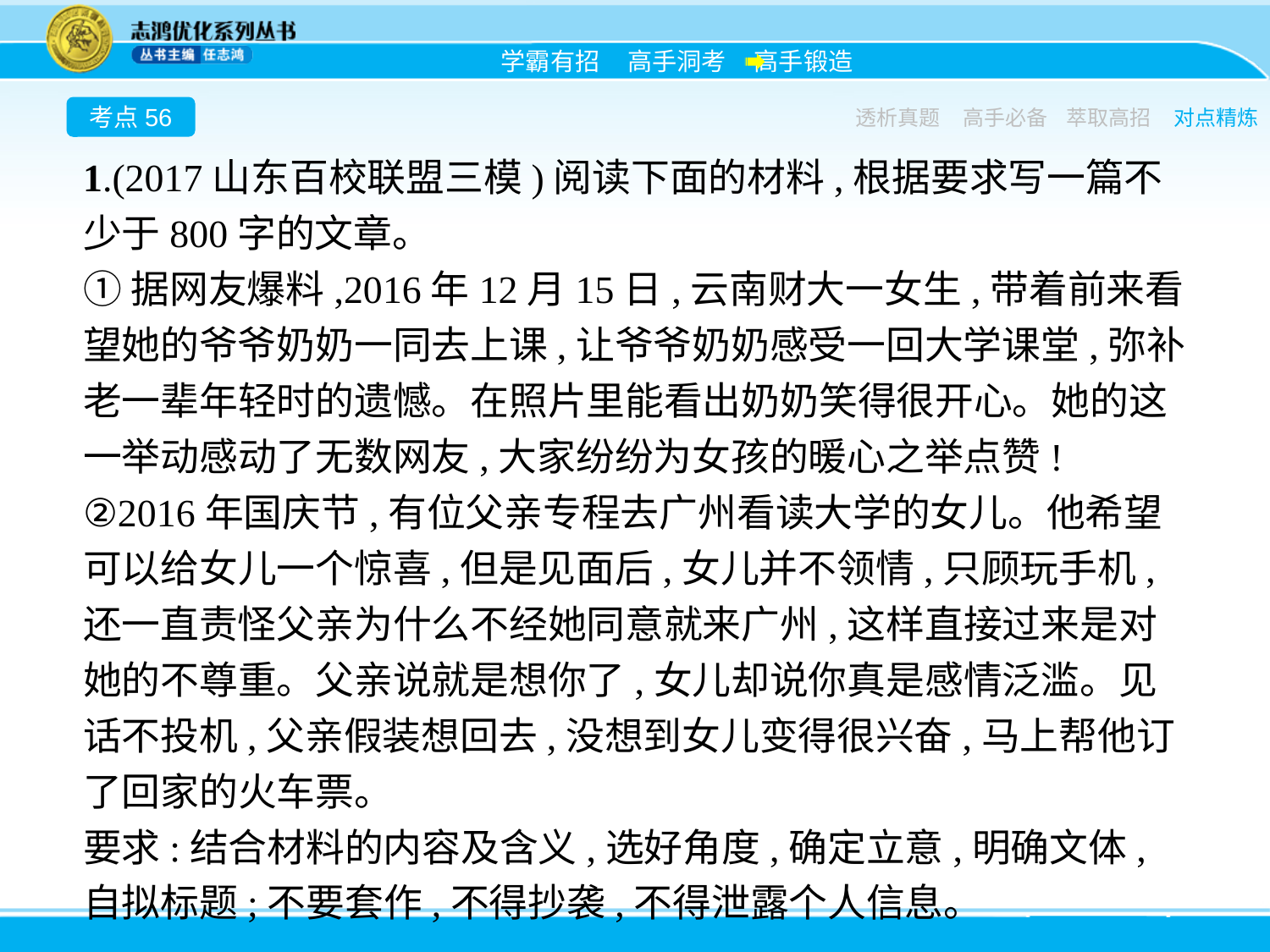

考点56
透析真题
高手必备
萃取高招
对点精炼
1.(2017山东百校联盟三模)阅读下面的材料,根据要求写一篇不少于800字的文章。
①据网友爆料,2016年12月15日,云南财大一女生,带着前来看望她的爷爷奶奶一同去上课,让爷爷奶奶感受一回大学课堂,弥补老一辈年轻时的遗憾。在照片里能看出奶奶笑得很开心。她的这一举动感动了无数网友,大家纷纷为女孩的暖心之举点赞!
②2016年国庆节,有位父亲专程去广州看读大学的女儿。他希望可以给女儿一个惊喜,但是见面后,女儿并不领情,只顾玩手机,还一直责怪父亲为什么不经她同意就来广州,这样直接过来是对她的不尊重。父亲说就是想你了,女儿却说你真是感情泛滥。见话不投机,父亲假装想回去,没想到女儿变得很兴奋,马上帮他订了回家的火车票。
要求:结合材料的内容及含义,选好角度,确定立意,明确文体,自拟标题;不要套作,不得抄袭,不得泄露个人信息。